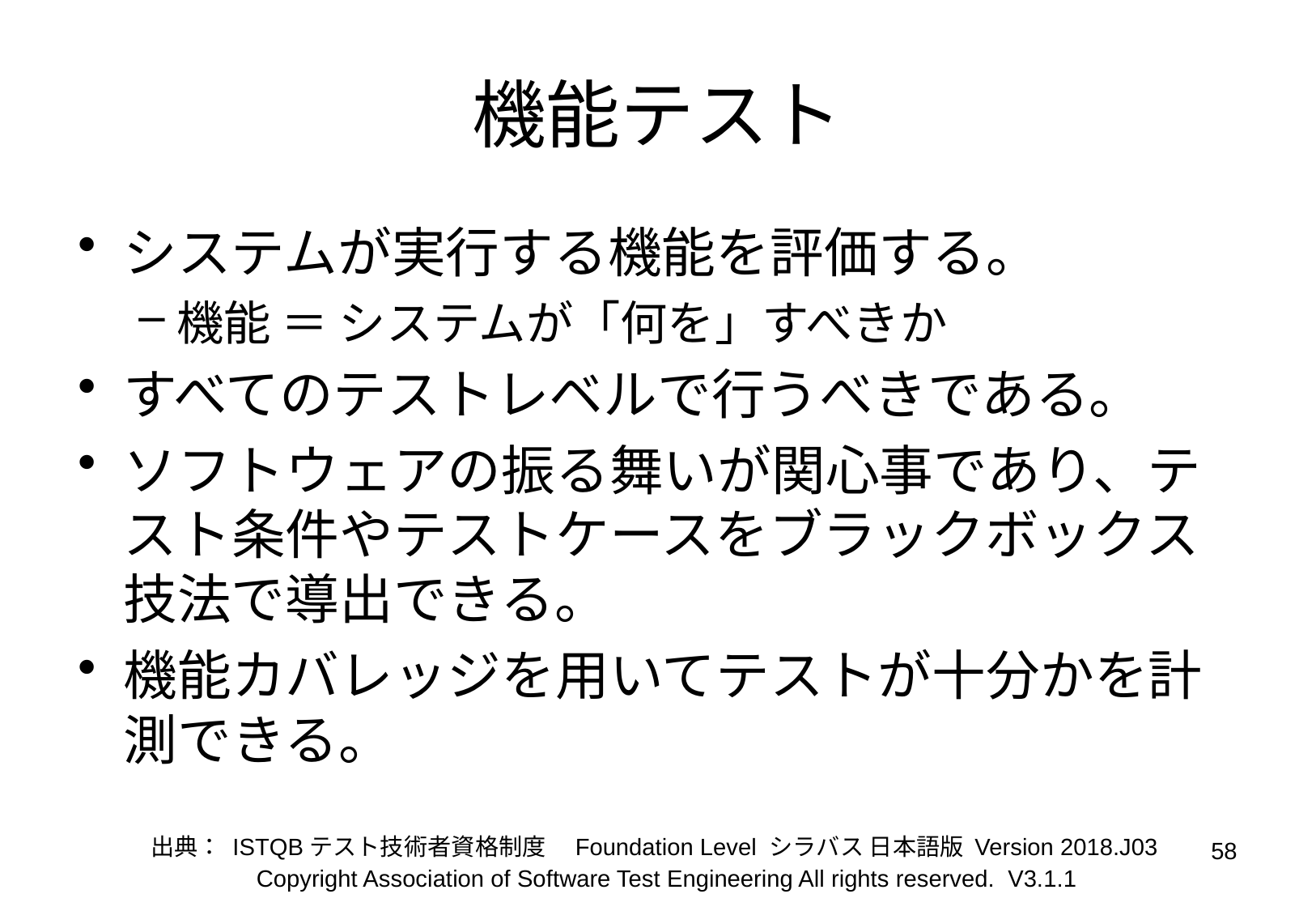

# 機能テスト
システムが実行する機能を評価する。
機能 ＝ システムが「何を」すべきか
すべてのテストレベルで行うべきである。
ソフトウェアの振る舞いが関心事であり、テスト条件やテストケースをブラックボックス技法で導出できる。
機能カバレッジを用いてテストが十分かを計測できる。
出典： ISTQBテスト技術者資格制度　Foundation Level シラバス 日本語版 Version 2018.J03
58
Copyright Association of Software Test Engineering All rights reserved.  V3.1.1